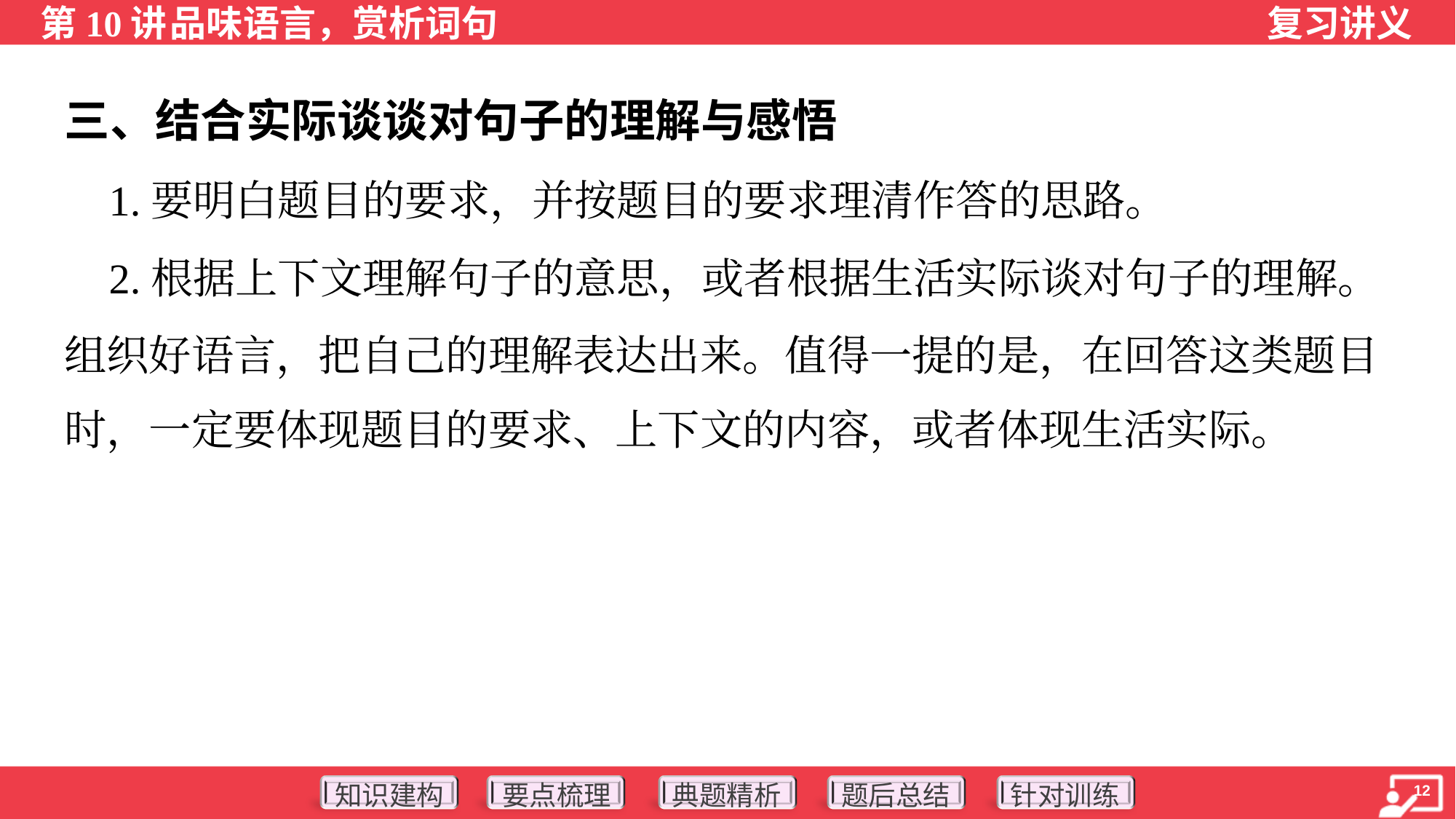

三、结合实际谈谈对句子的理解与感悟
    1.要明白题目的要求，并按题目的要求理清作答的思路。
    2.根据上下文理解句子的意思，或者根据生活实际谈对句子的理解。
组织好语言，把自己的理解表达出来。值得一提的是，在回答这类题目
时，一定要体现题目的要求、上下文的内容，或者体现生活实际。